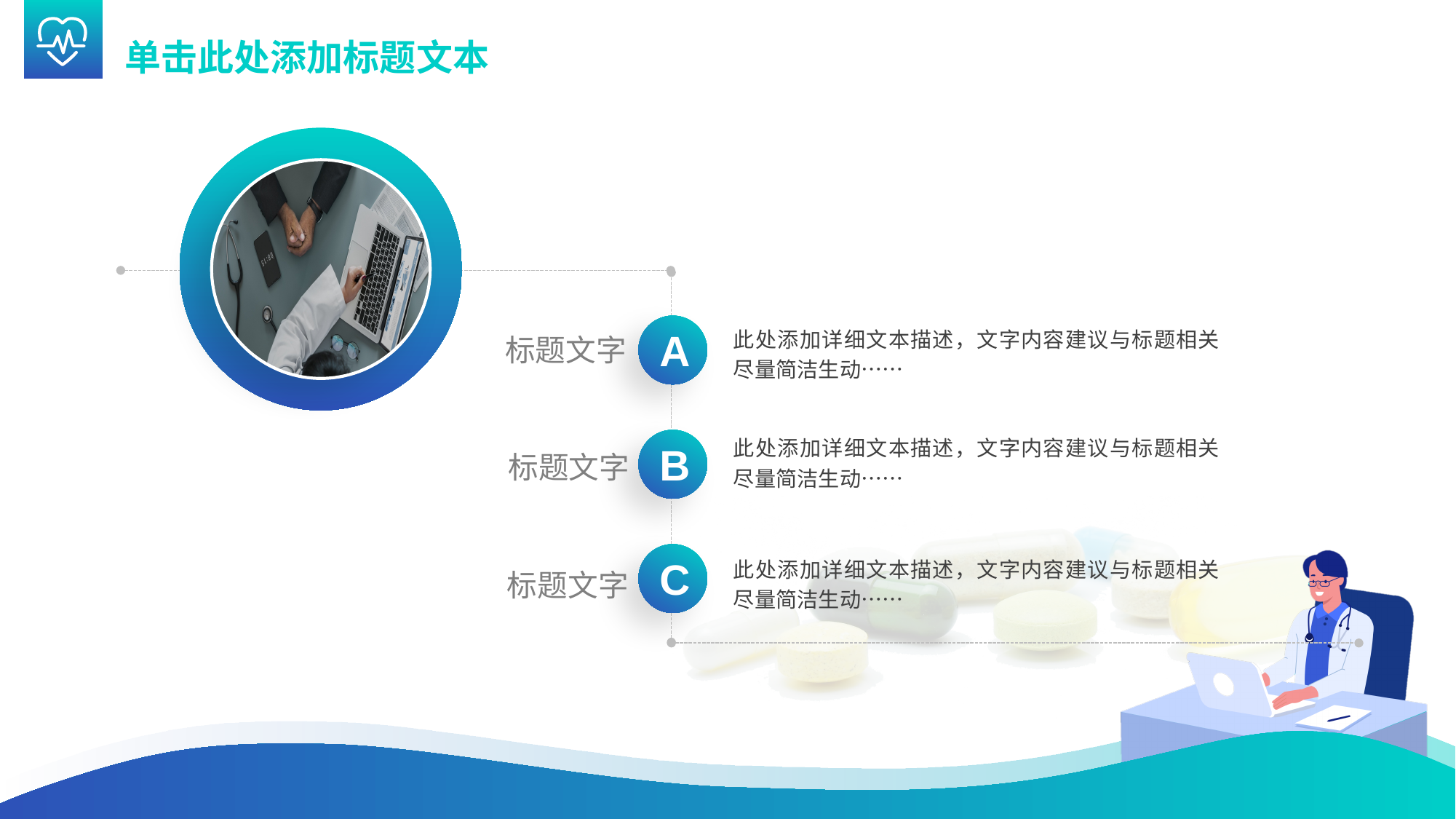

单击此处添加标题文本

A
此处添加详细文本描述，文字内容建议与标题相关尽量简洁生动……
标题文字

此处添加详细文本描述，文字内容建议与标题相关尽量简洁生动……
B
标题文字

C
此处添加详细文本描述，文字内容建议与标题相关尽量简洁生动……
标题文字